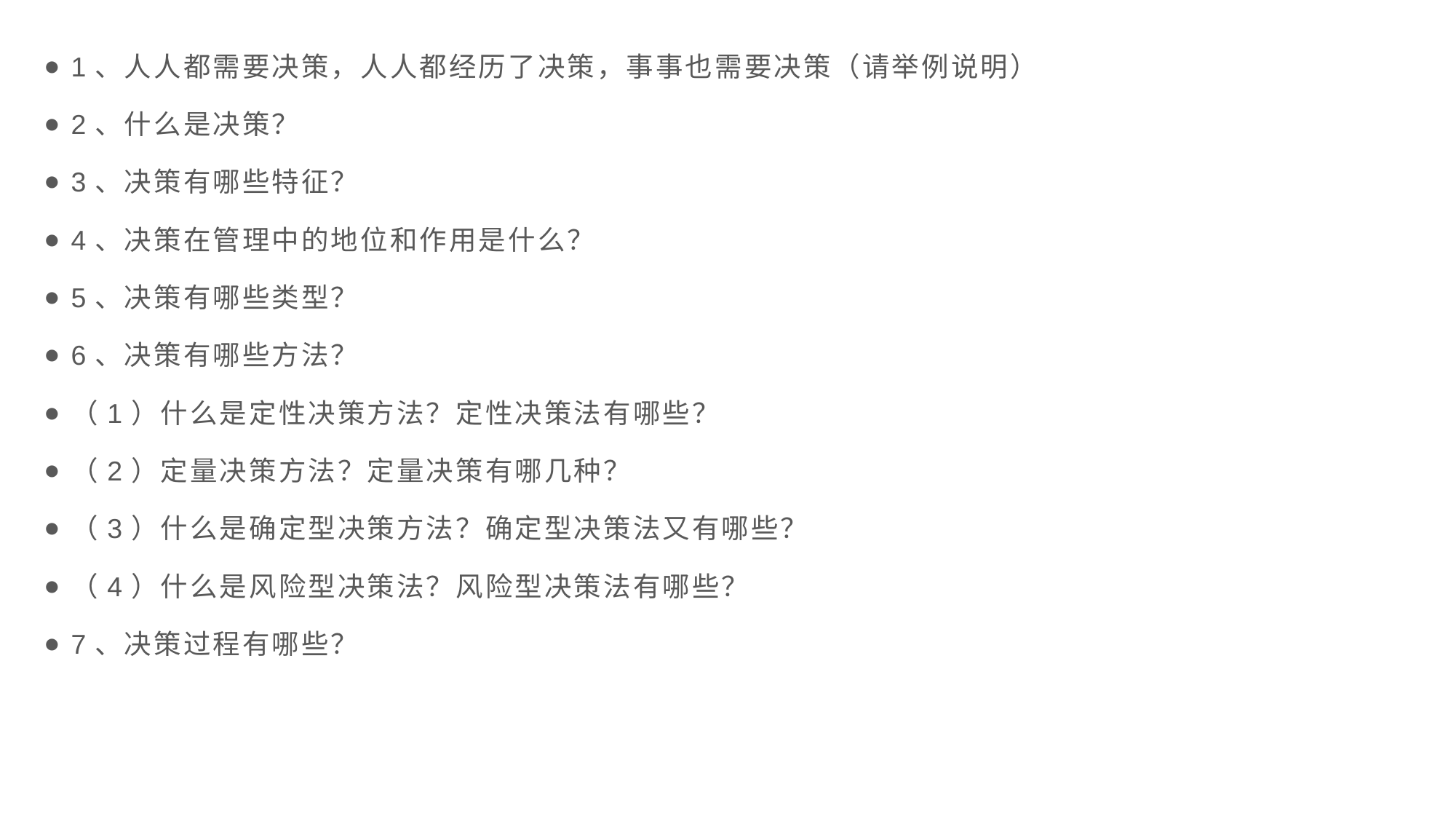

1、人人都需要决策，人人都经历了决策，事事也需要决策（请举例说明）
2、什么是决策？
3、决策有哪些特征？
4、决策在管理中的地位和作用是什么？
5、决策有哪些类型？
6、决策有哪些方法？
（1）什么是定性决策方法？定性决策法有哪些？
（2）定量决策方法？定量决策有哪几种？
（3）什么是确定型决策方法？确定型决策法又有哪些？
（4）什么是风险型决策法？风险型决策法有哪些？
7、决策过程有哪些？